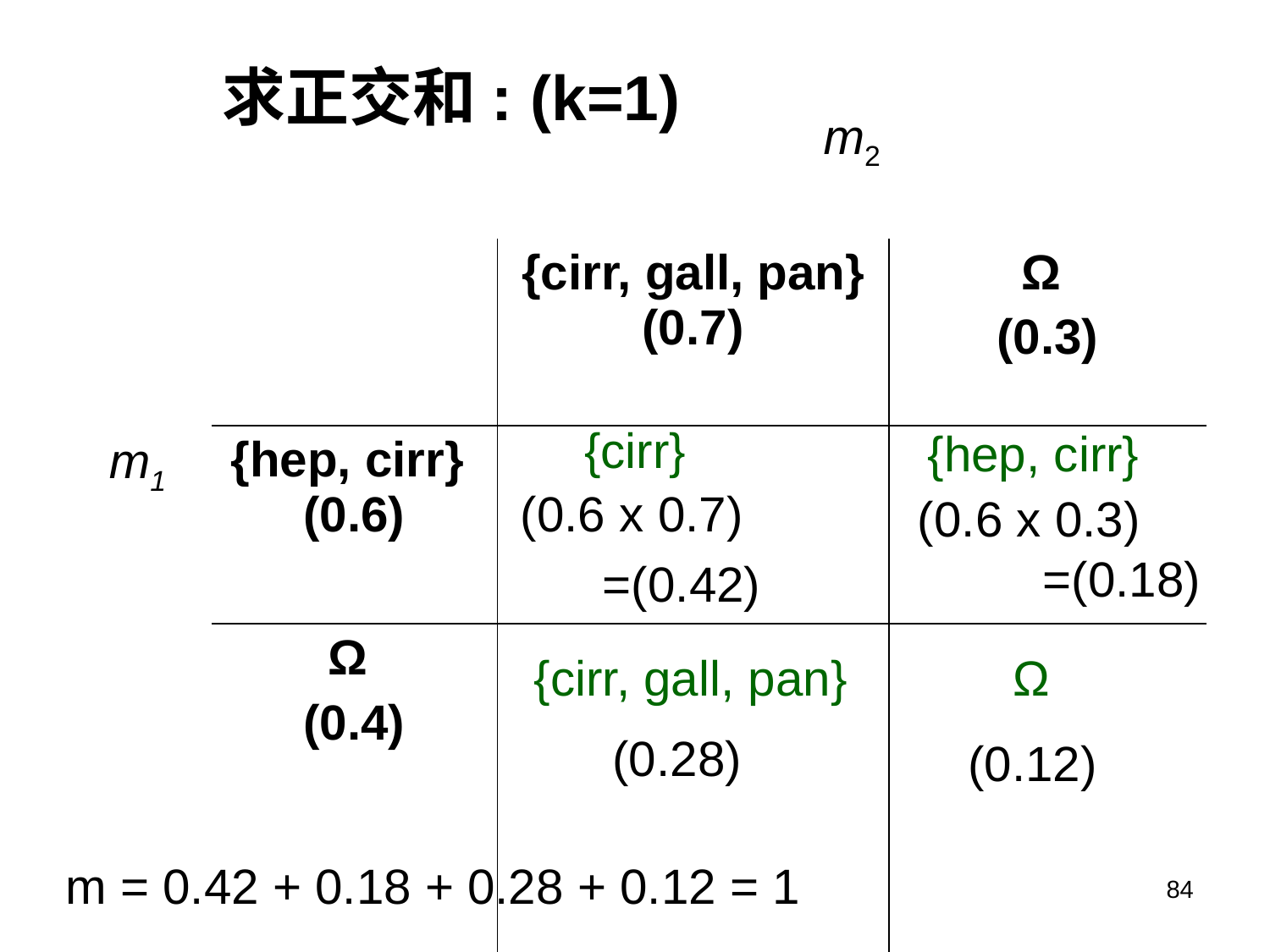

| m1 |  | m2 |  |
| --- | --- | --- | --- |
|  |  | {cirr, gall, pan} (0.7) | Ω (0.3) |
|  | {hep, cirr} (0.6) |  |  |
|  | Ω (0.4) |  |  |
求正交和: (k=1)

{cirr}
{hep, cirr}
(0.6 x 0.7)
(0.6 x 0.3)
=(0.18)
=(0.42)
{cirr, gall, pan}
Ω
(0.28)
(0.12)
m = 0.42 + 0.18 + 0.28 + 0.12 = 1
84